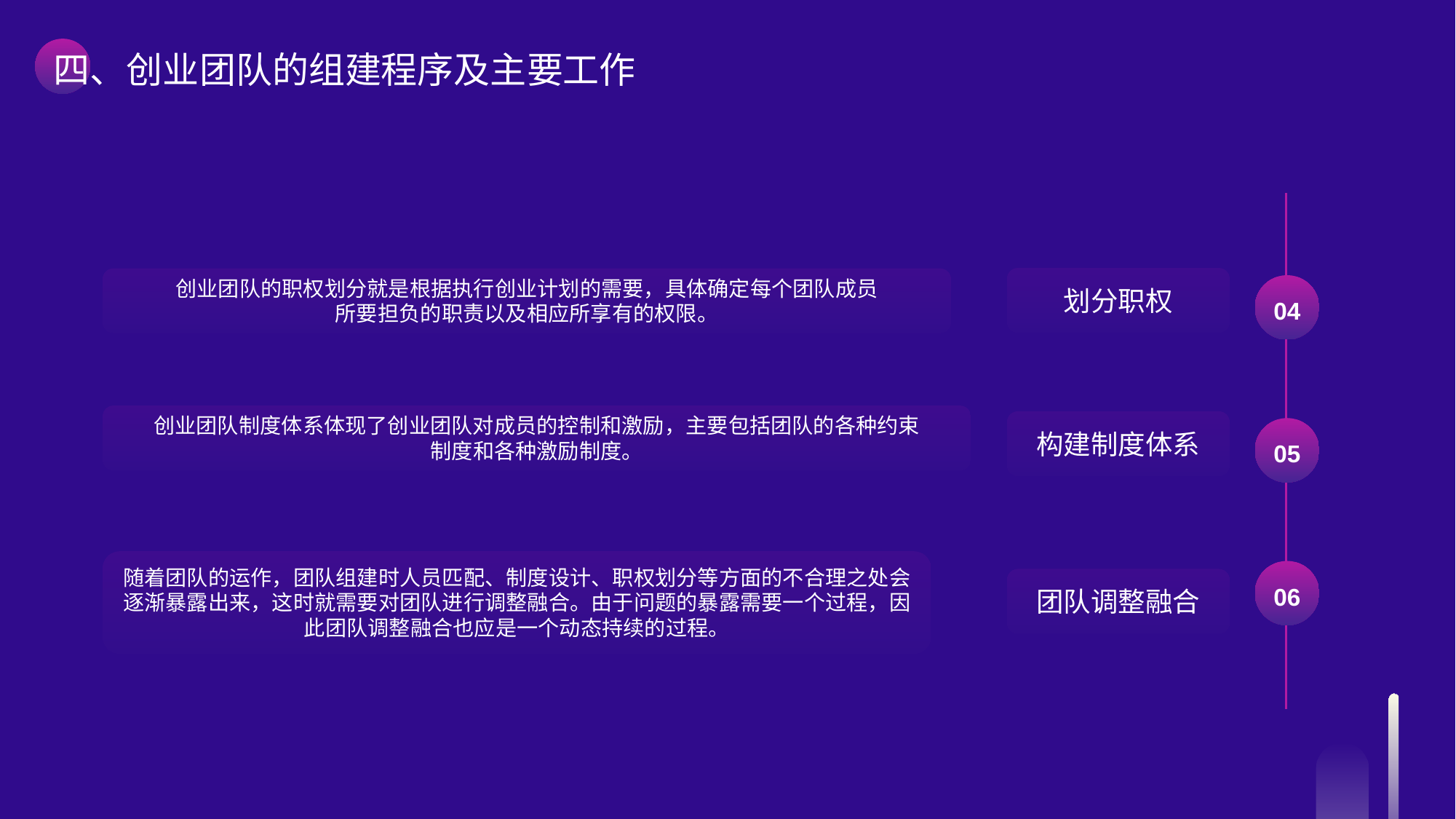

四、创业团队的组建程序及主要工作
划分职权
04
构建制度体系
05
06
团队调整融合
创业团队的职权划分就是根据执行创业计划的需要，具体确定每个团队成员
所要担负的职责以及相应所享有的权限。
创业团队制度体系体现了创业团队对成员的控制和激励，主要包括团队的各种约束
制度和各种激励制度。
随着团队的运作，团队组建时人员匹配、制度设计、职权划分等方面的不合理之处会逐渐暴露出来，这时就需要对团队进行调整融合。由于问题的暴露需要一个过程，因此团队调整融合也应是一个动态持续的过程。